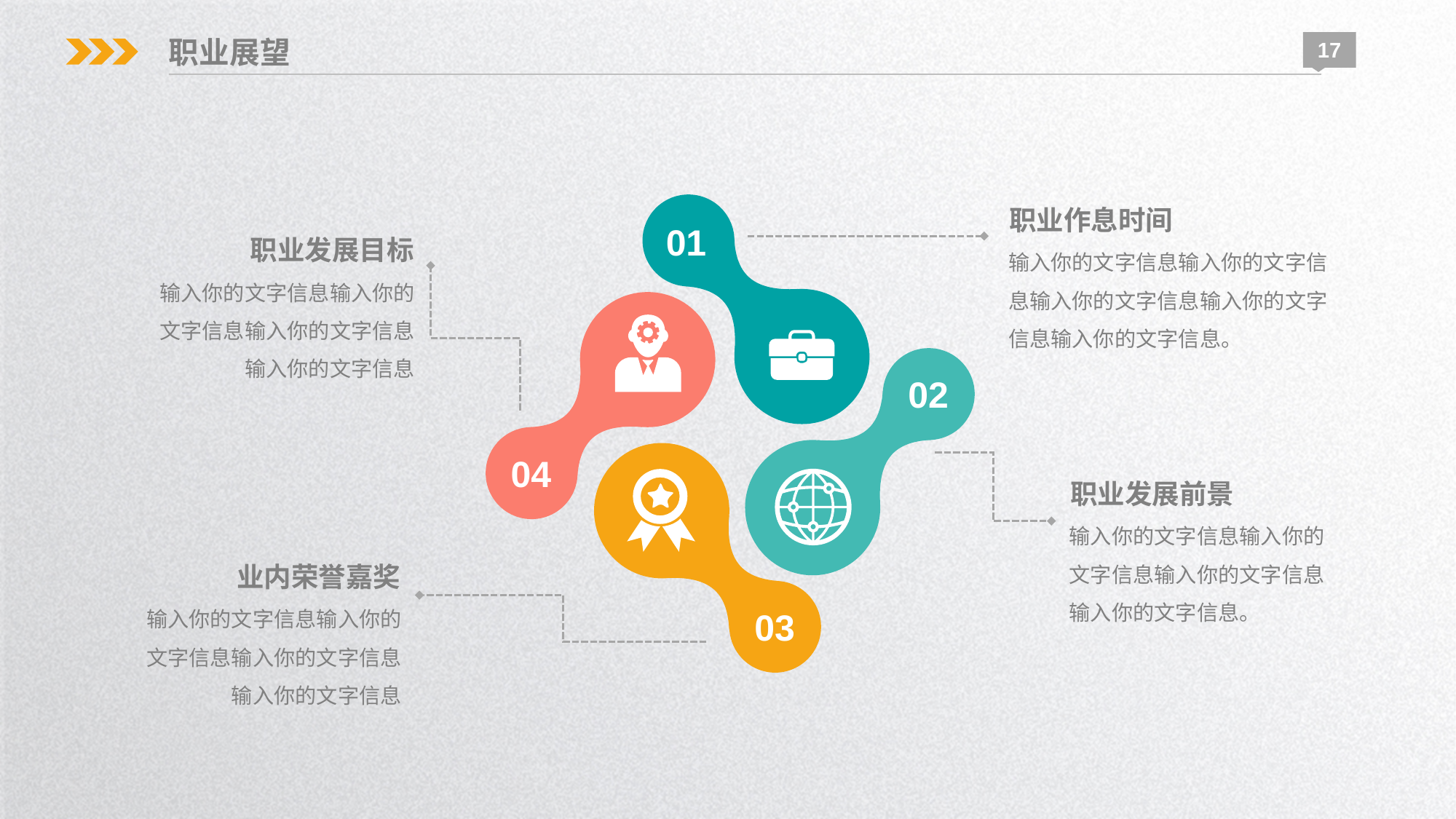

职业展望

17

职业作息时间
01
职业发展目标
输入你的文字信息输入你的文字信息输入你的文字信息输入你的文字信息输入你的文字信息。
输入你的文字信息输入你的文字信息输入你的文字信息输入你的文字信息

02

04

职业发展前景
输入你的文字信息输入你的文字信息输入你的文字信息输入你的文字信息。
业内荣誉嘉奖
输入你的文字信息输入你的文字信息输入你的文字信息输入你的文字信息
03